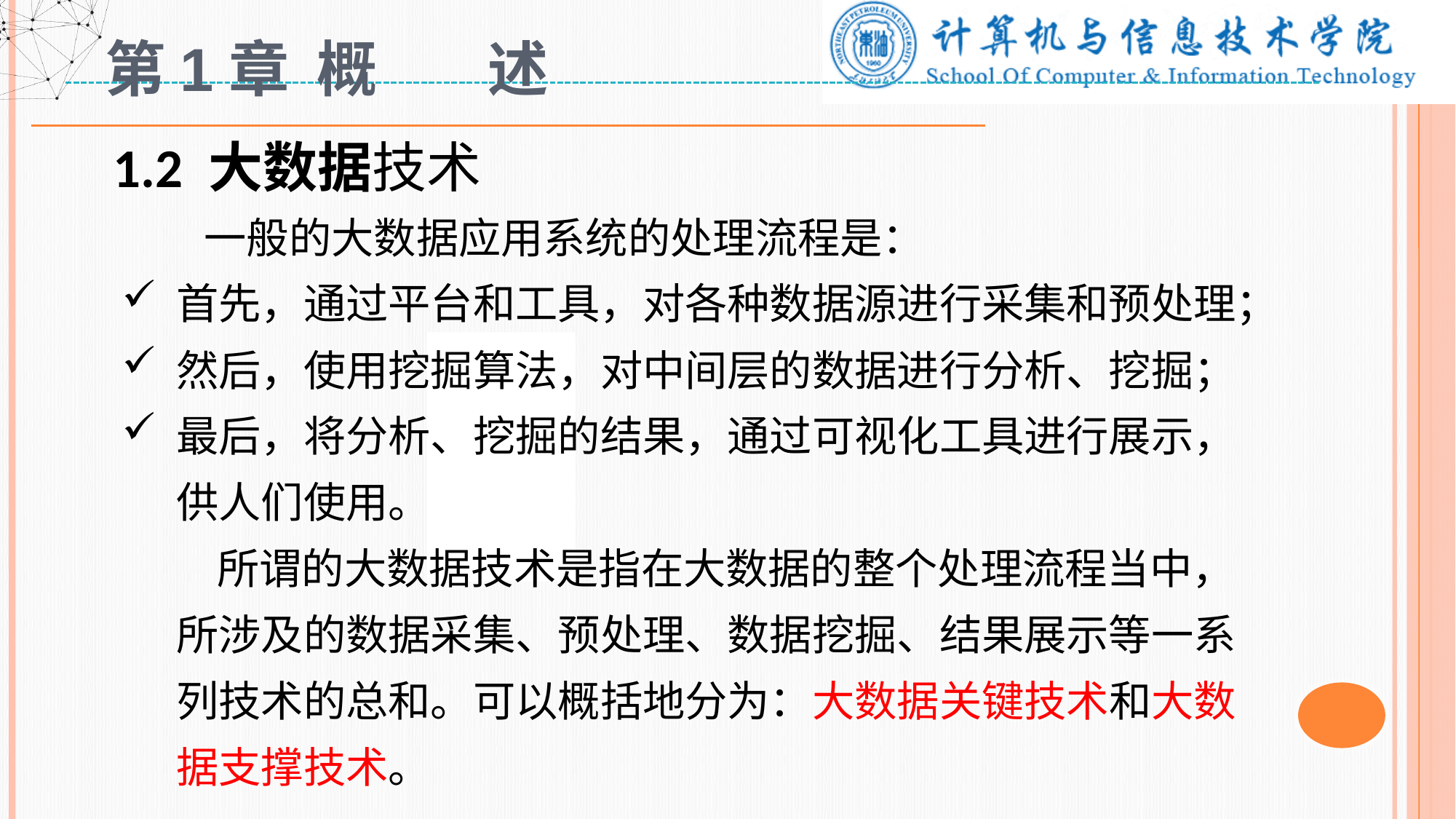

# 第1章  概        述
1.2 大数据技术
         一般的大数据应用系统的处理流程是：
首先，通过平台和工具，对各种数据源进行采集和预处理；
然后，使用挖掘算法，对中间层的数据进行分析、挖掘；
最后，将分析、挖掘的结果，通过可视化工具进行展示，供人们使用。
         所谓的大数据技术是指在大数据的整个处理流程当中，所涉及的数据采集、预处理、数据挖掘、结果展示等一系列技术的总和。可以概括地分为：大数据关键技术和大数据支撑技术。